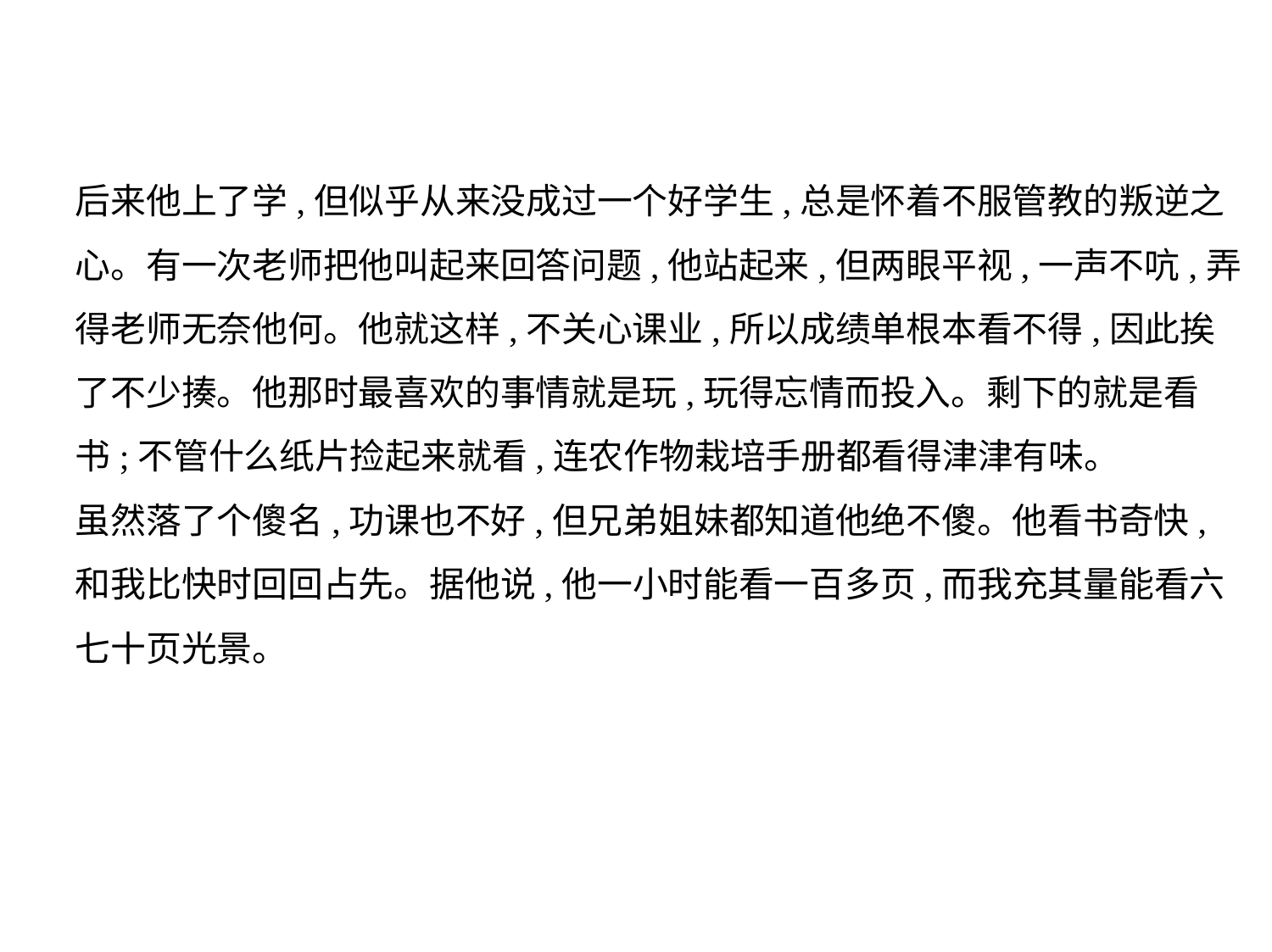

后来他上了学,但似乎从来没成过一个好学生,总是怀着不服管教的叛逆之
心。有一次老师把他叫起来回答问题,他站起来,但两眼平视,一声不吭,弄
得老师无奈他何。他就这样,不关心课业,所以成绩单根本看不得,因此挨
了不少揍。他那时最喜欢的事情就是玩,玩得忘情而投入。剩下的就是看
书;不管什么纸片捡起来就看,连农作物栽培手册都看得津津有味。
虽然落了个傻名,功课也不好,但兄弟姐妹都知道他绝不傻。他看书奇快,
和我比快时回回占先。据他说,他一小时能看一百多页,而我充其量能看六
七十页光景。